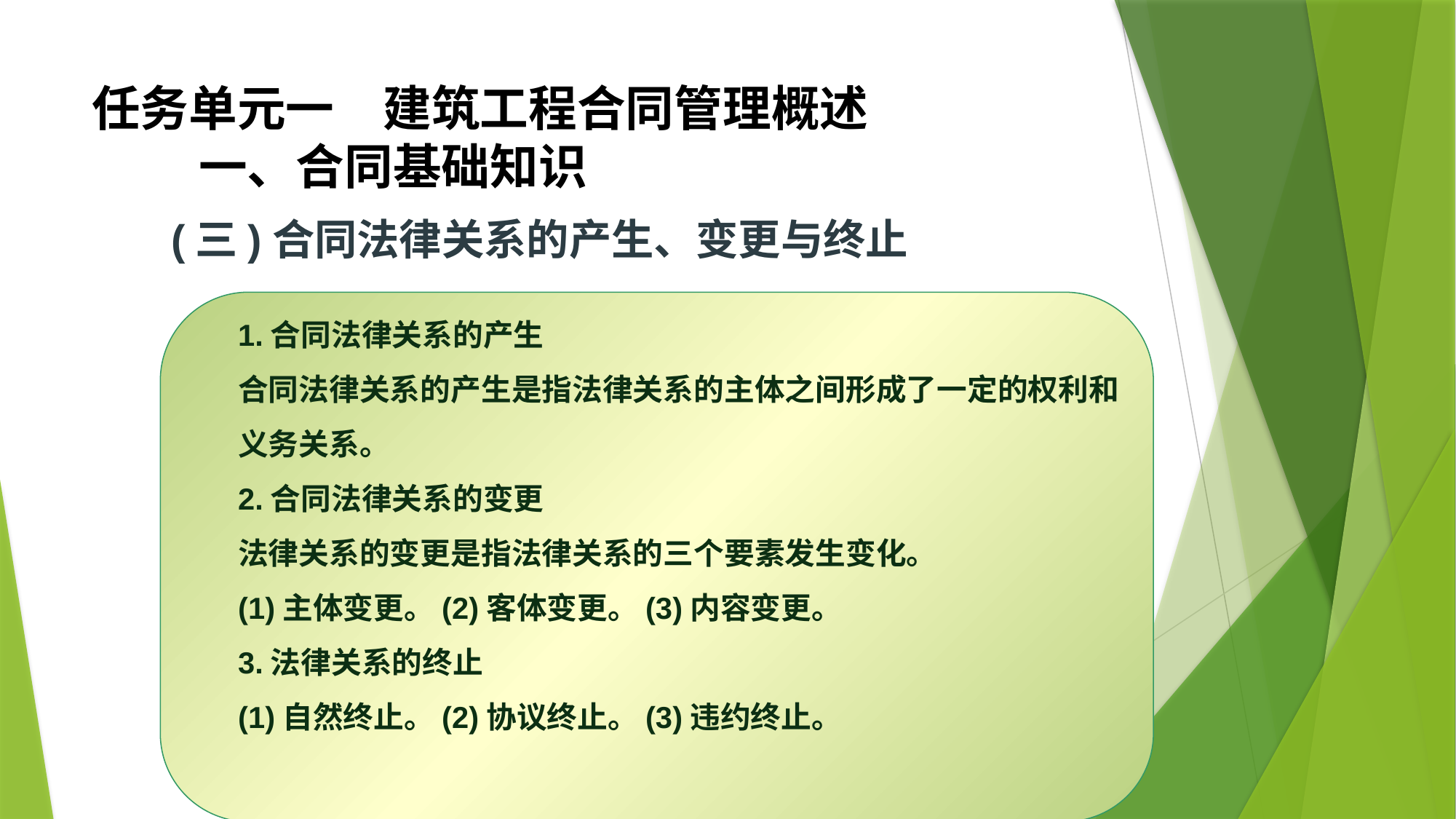

任务单元一　建筑工程合同管理概述
      一、合同基础知识
# (三)合同法律关系的产生、变更与终止

1.合同法律关系的产生
合同法律关系的产生是指法律关系的主体之间形成了一定的权利和义务关系。
2.合同法律关系的变更
法律关系的变更是指法律关系的三个要素发生变化。
(1)主体变更。(2)客体变更。(3)内容变更。
3.法律关系的终止
(1)自然终止。(2)协议终止。(3)违约终止。